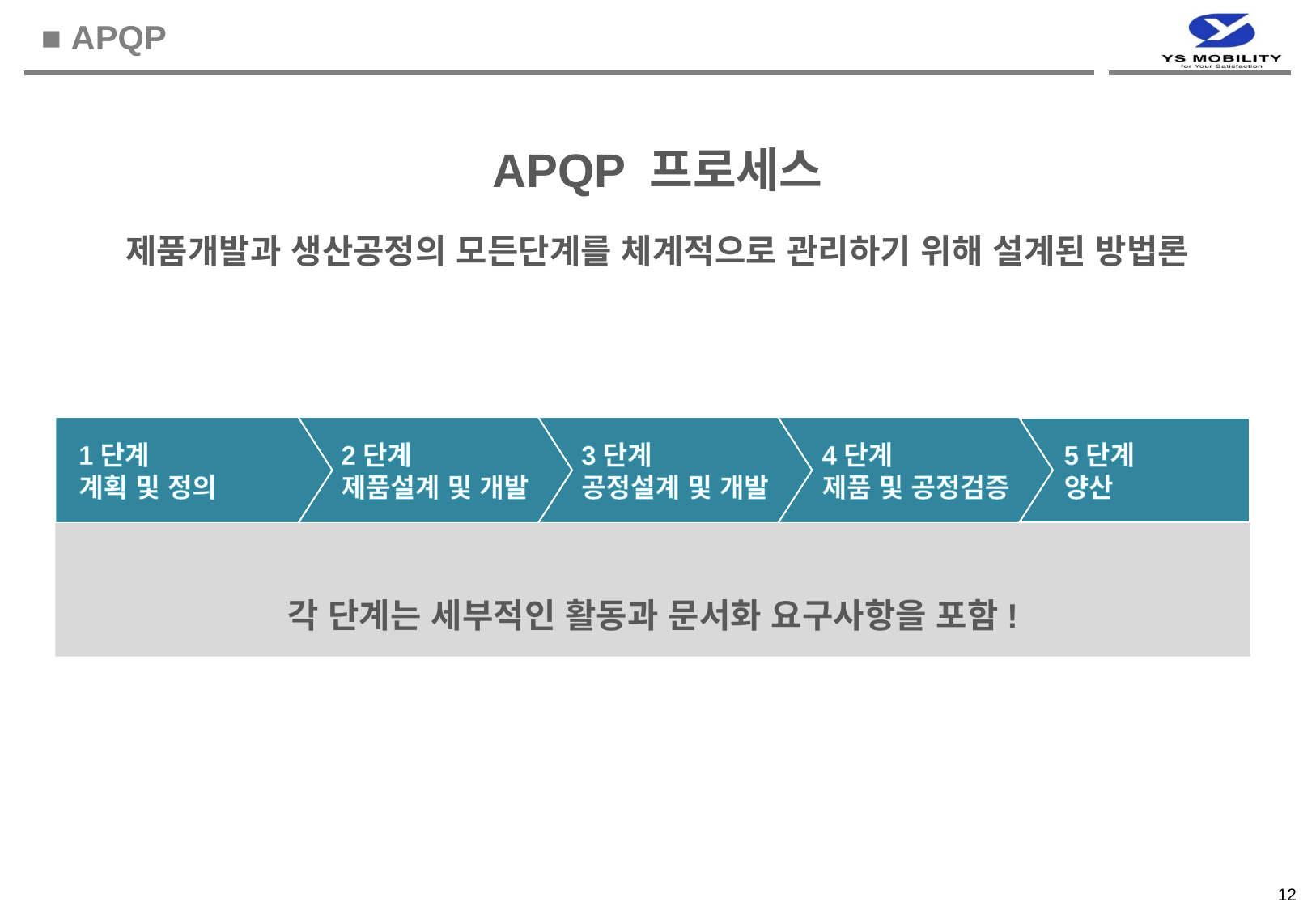

■ APQP
APQP 프로세스

제품개발과 생산공정의 모든단계를 체계적으로 관리하기 위해 설계된 방법론
5단계
양산
1단계
계획 및 정의
2단계
제품설계 및 개발
3단계
공정설계 및 개발
4단계
제품 및 공정검증

각 단계는 세부적인 활동과 문서화 요구사항을 포함!